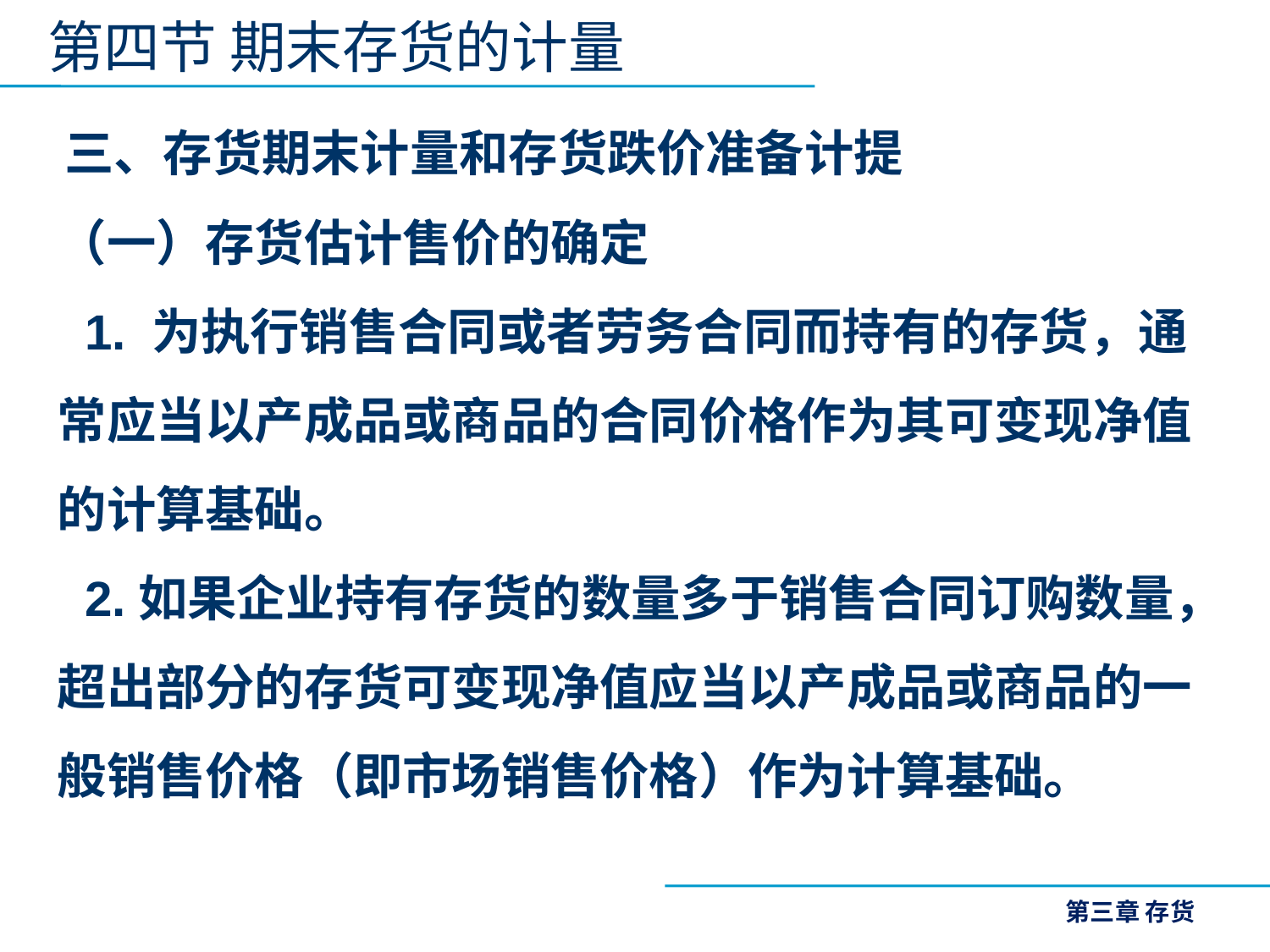

第四节 期末存货的计量
三、存货期末计量和存货跌价准备计提

（一）存货估计售价的确定
  1. 为执行销售合同或者劳务合同而持有的存货，通常应当以产成品或商品的合同价格作为其可变现净值的计算基础。
  2.如果企业持有存货的数量多于销售合同订购数量，超出部分的存货可变现净值应当以产成品或商品的一般销售价格（即市场销售价格）作为计算基础。